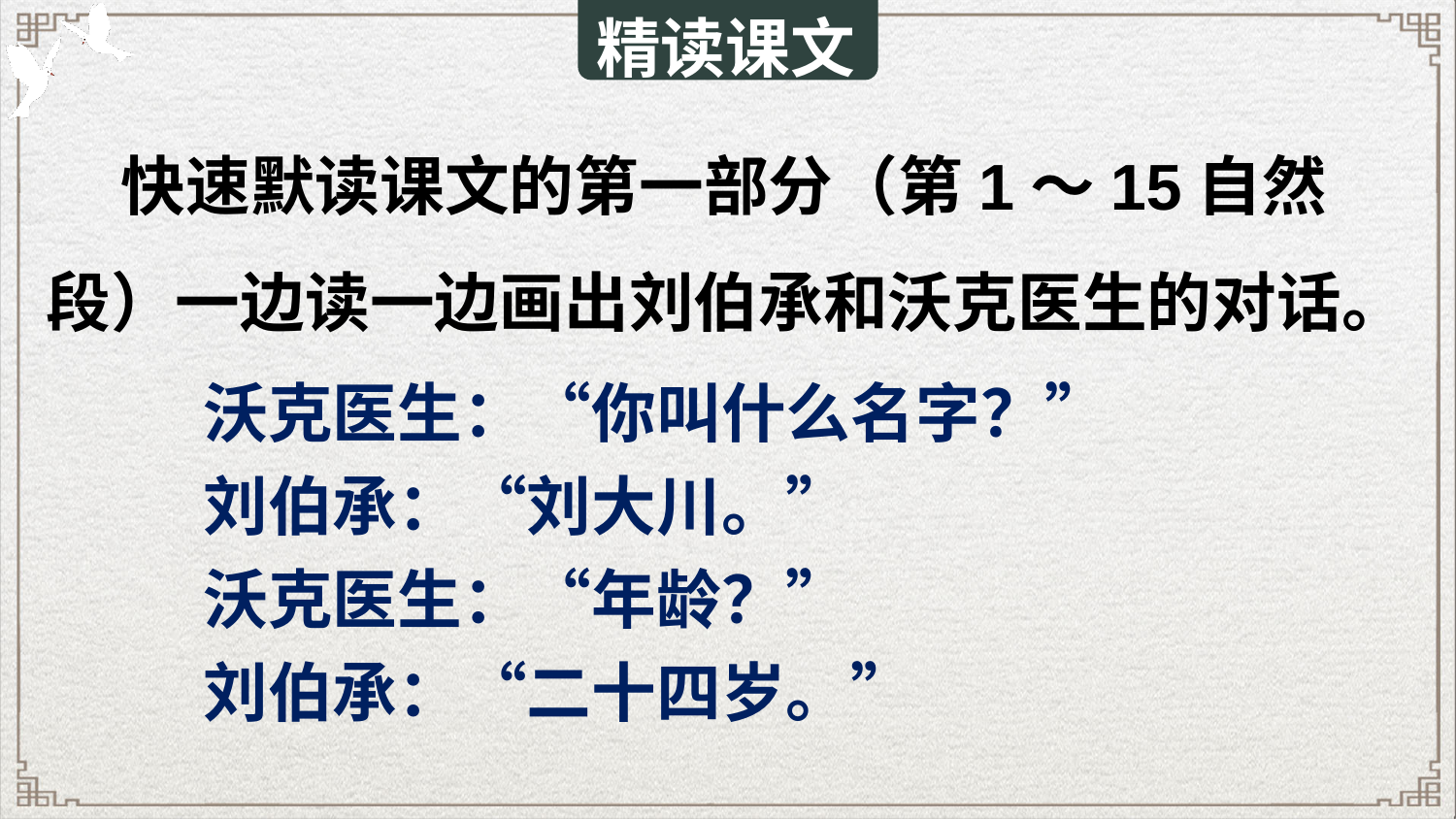

精读课文
    快速默读课文的第一部分（第1～15自然段）一边读一边画出刘伯承和沃克医生的对话。
沃克医生：“你叫什么名字？”
刘伯承：“刘大川。”
沃克医生：“年龄？”
刘伯承：“二十四岁。”